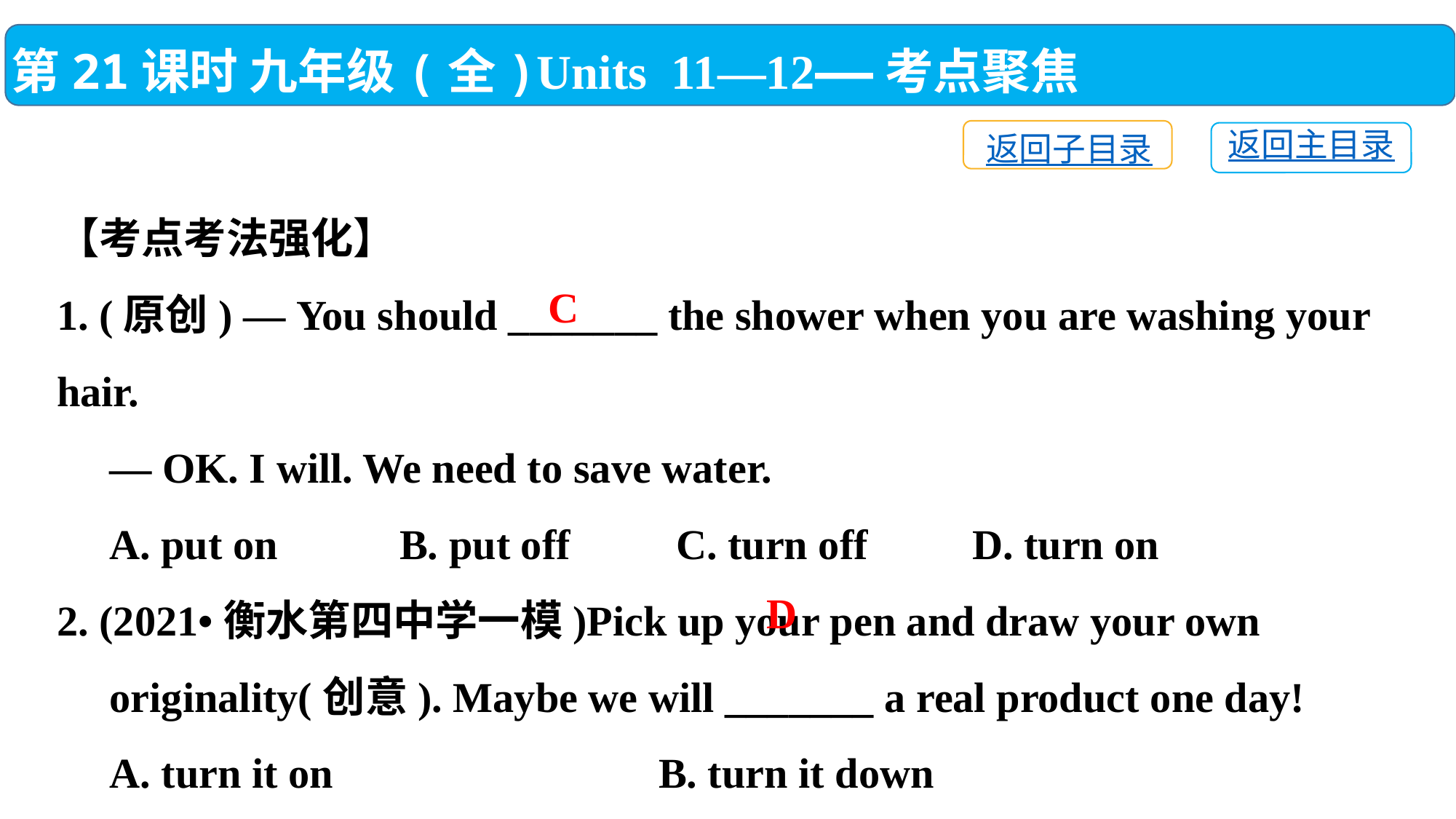

第21课时 九年级(全)Units  11—12——考点聚焦

返回子目录
返回主目录
【考点考法强化】
1. (原创) — You should _______ the shower when you are washing your hair.
     — OK. I will. We need to save water.
     A. put on 　     B. put off          C. turn off	    D. turn on
2. (2021•衡水第四中学一模)Pick up your pen and draw your own
     originality(创意). Maybe we will _______ a real product one day!
     A. turn it on	                          B. turn it down
     C. tum it off	                          D. turn it into

C
D